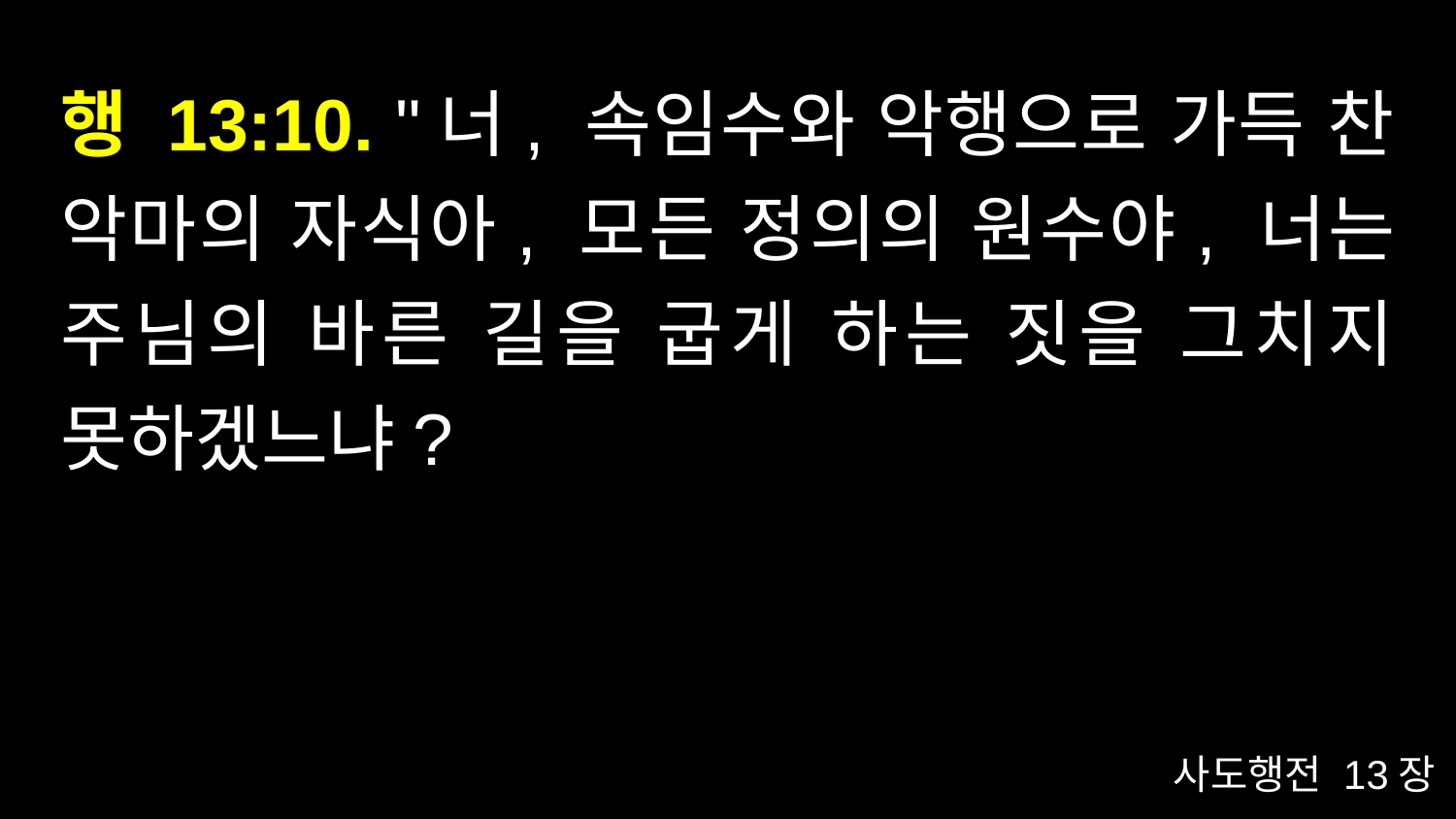

# 행 13:10. "너, 속임수와 악행으로 가득 찬 악마의 자식아, 모든 정의의 원수야, 너는 주님의 바른 길을 굽게 하는 짓을 그치지 못하겠느냐?
사도행전 13장